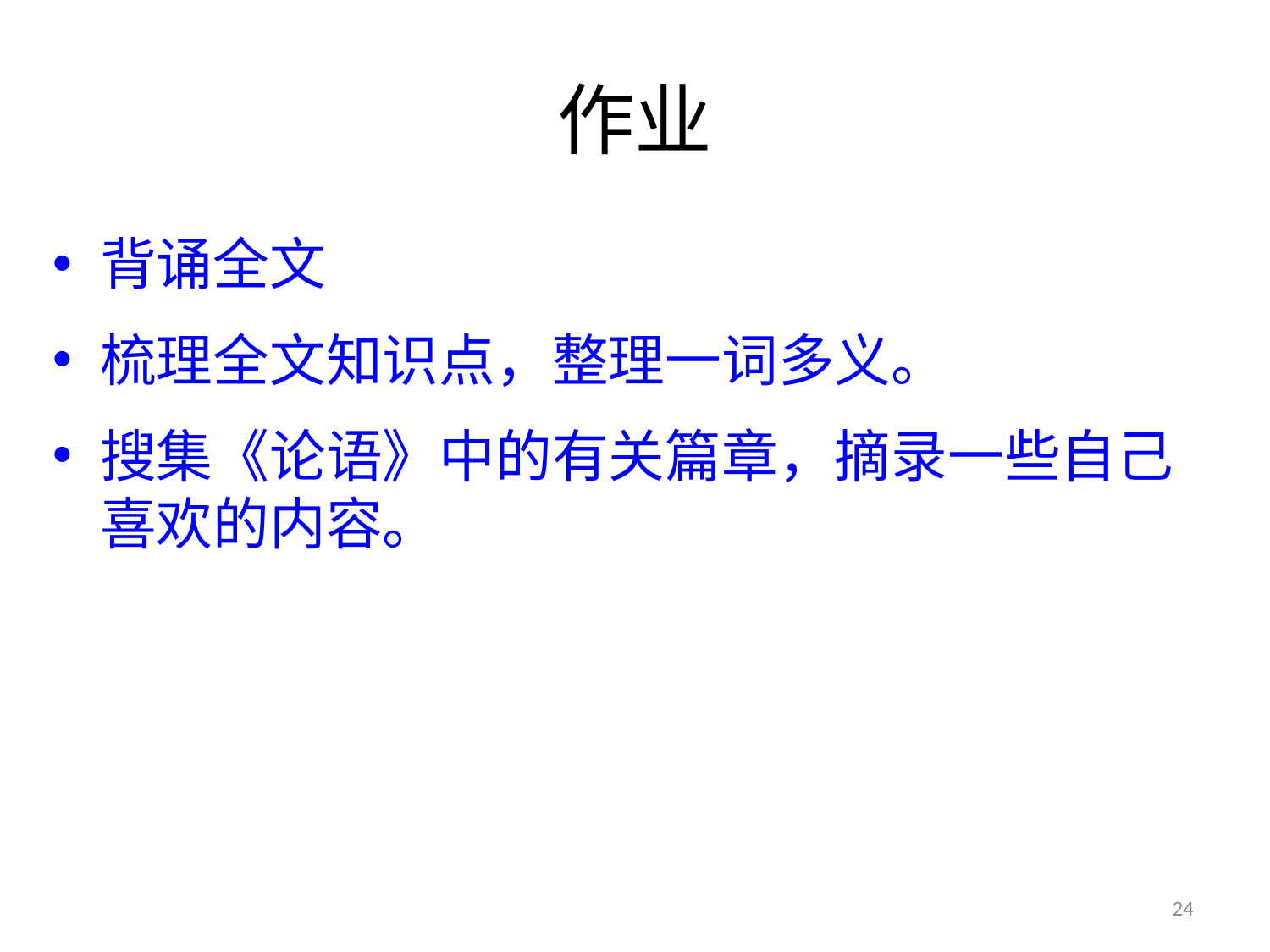

# 作业
背诵全文
梳理全文知识点，整理一词多义。
搜集《论语》中的有关篇章，摘录一些自己喜欢的内容。
24